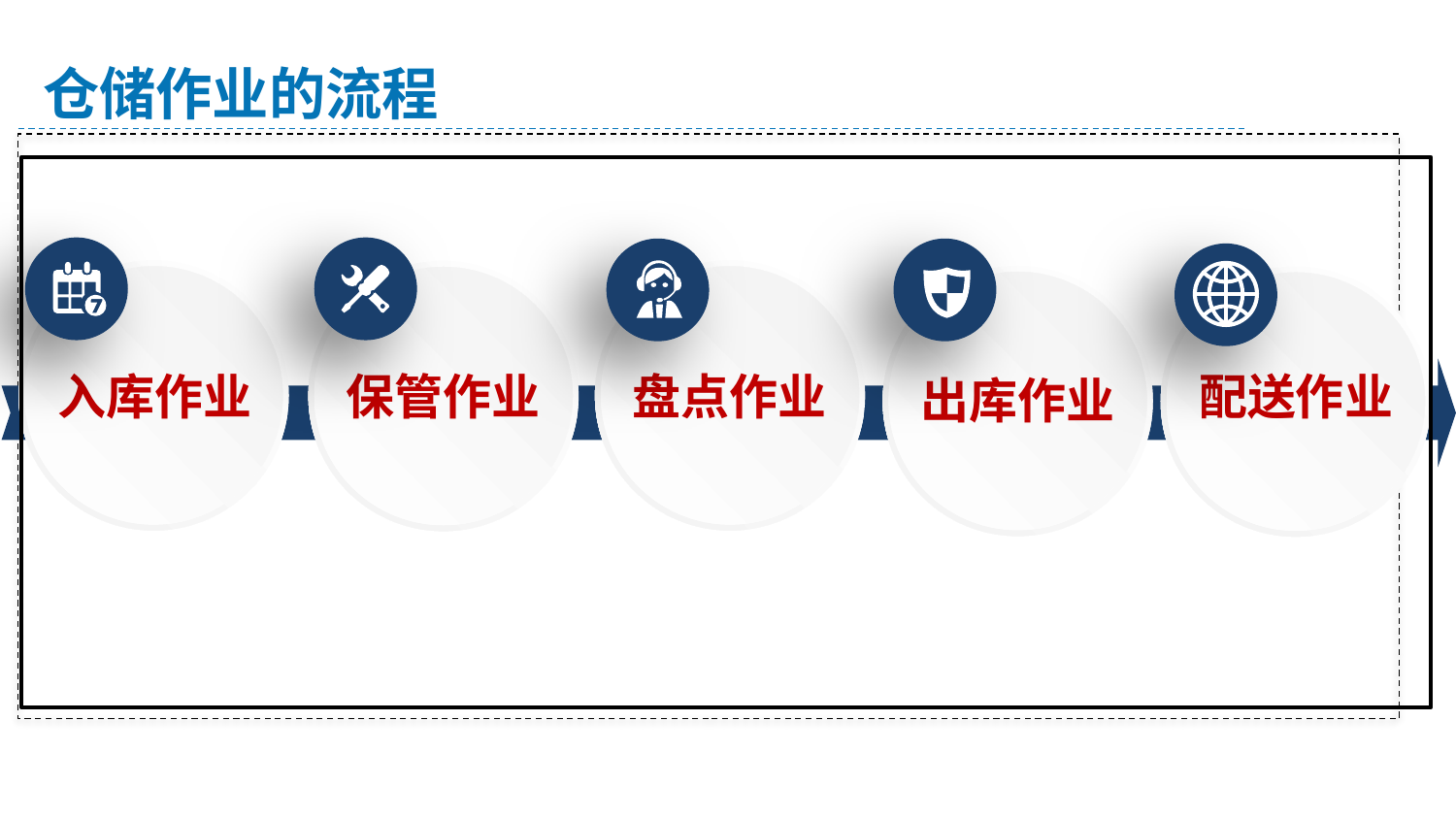

仓储作业的流程
九

配送作业

入库作业

盘点作业

保管作业

出库作业